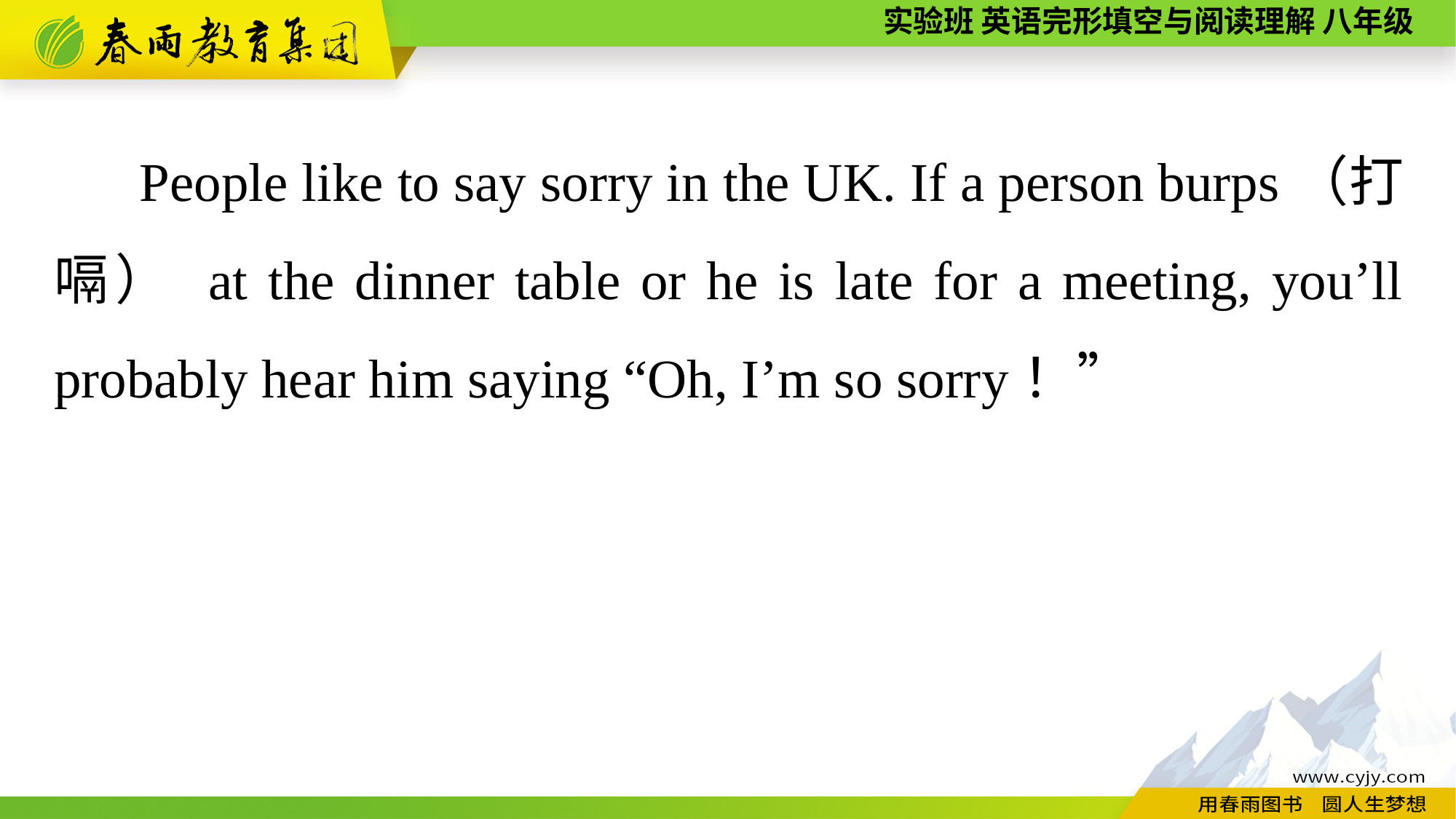

People like to say sorry in the UK. If a person burps（打嗝） at the dinner table or he is late for a meeting, you’ll probably hear him saying “Oh, I’m so sorry！”